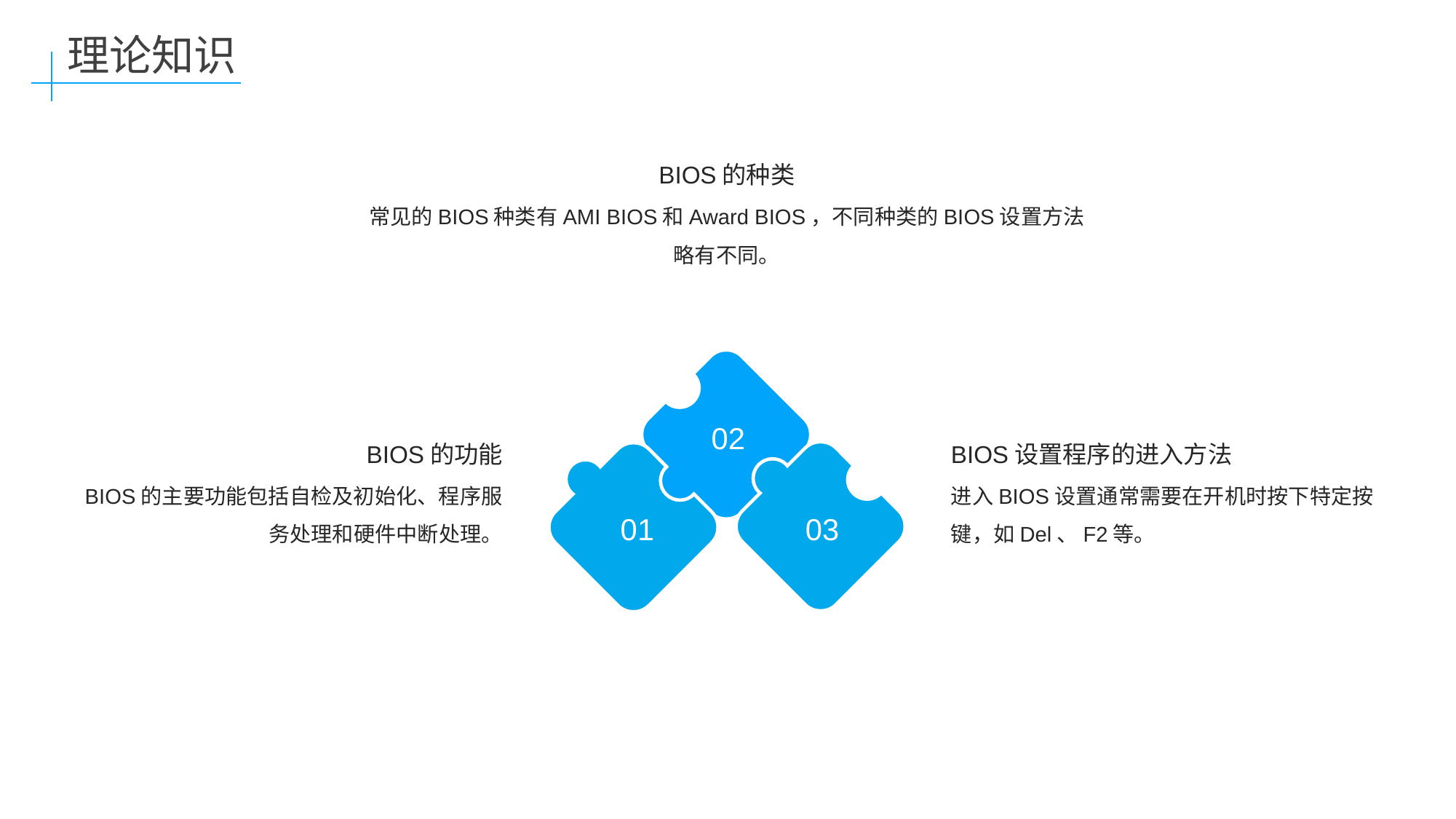

理论知识
BIOS的种类
常见的BIOS种类有AMI BIOS和Award BIOS，不同种类的BIOS设置方法略有不同。

02
BIOS的功能
BIOS设置程序的进入方法

BIOS的主要功能包括自检及初始化、程序服务处理和硬件中断处理。
进入BIOS设置通常需要在开机时按下特定按键，如Del、F2等。
01
03